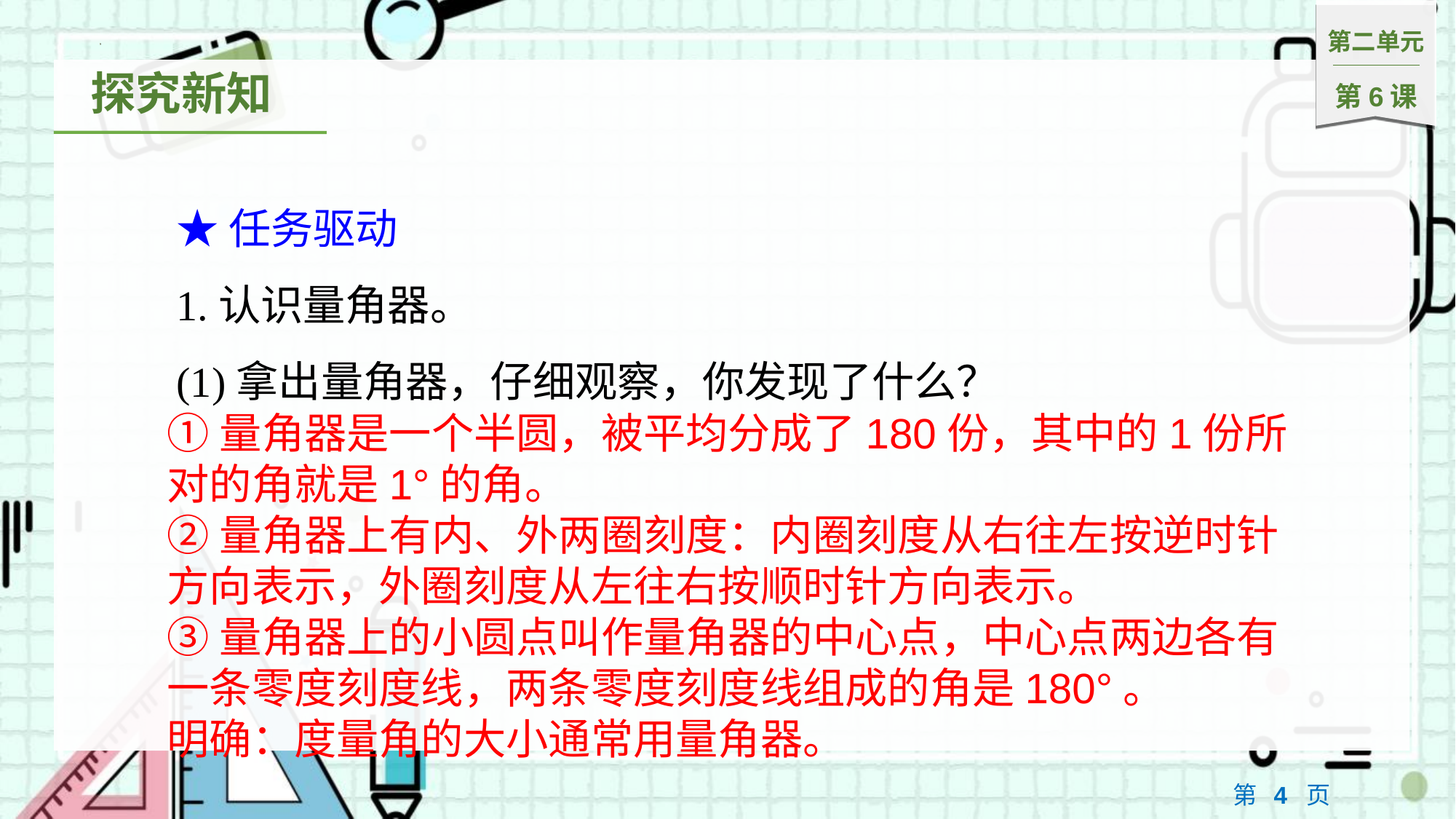

★任务驱动
1.认识量角器。
(1)拿出量角器，仔细观察，你发现了什么？
①量角器是一个半圆，被平均分成了180份，其中的1份所对的角就是1°的角。
②量角器上有内、外两圈刻度：内圈刻度从右往左按逆时针方向表示，外圈刻度从左往右按顺时针方向表示。
③量角器上的小圆点叫作量角器的中心点，中心点两边各有一条零度刻度线，两条零度刻度线组成的角是180°。
明确：度量角的大小通常用量角器。